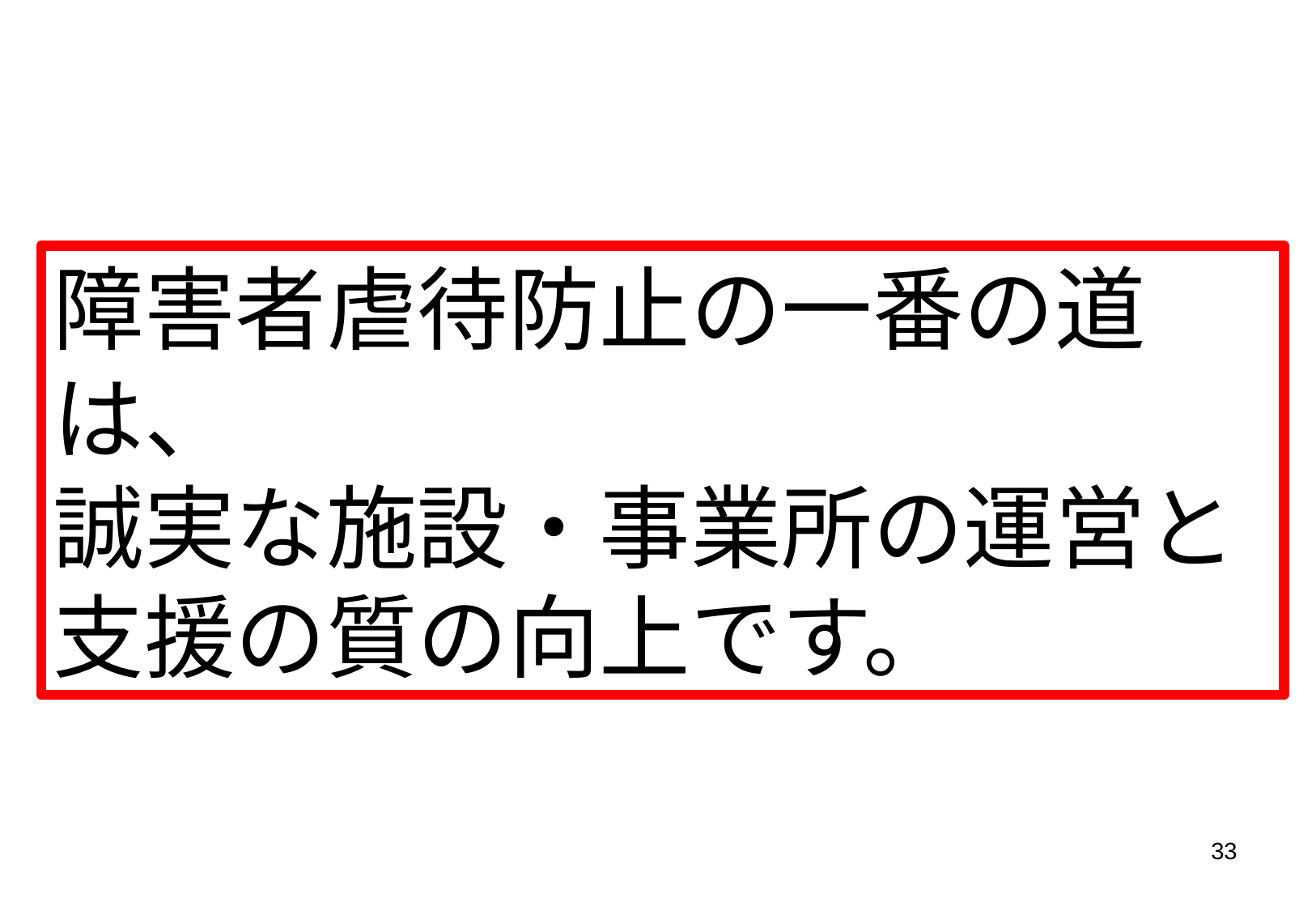

障害者虐待防止の一番の道は、
誠実な施設・事業所の運営と
支援の質の向上です。
33